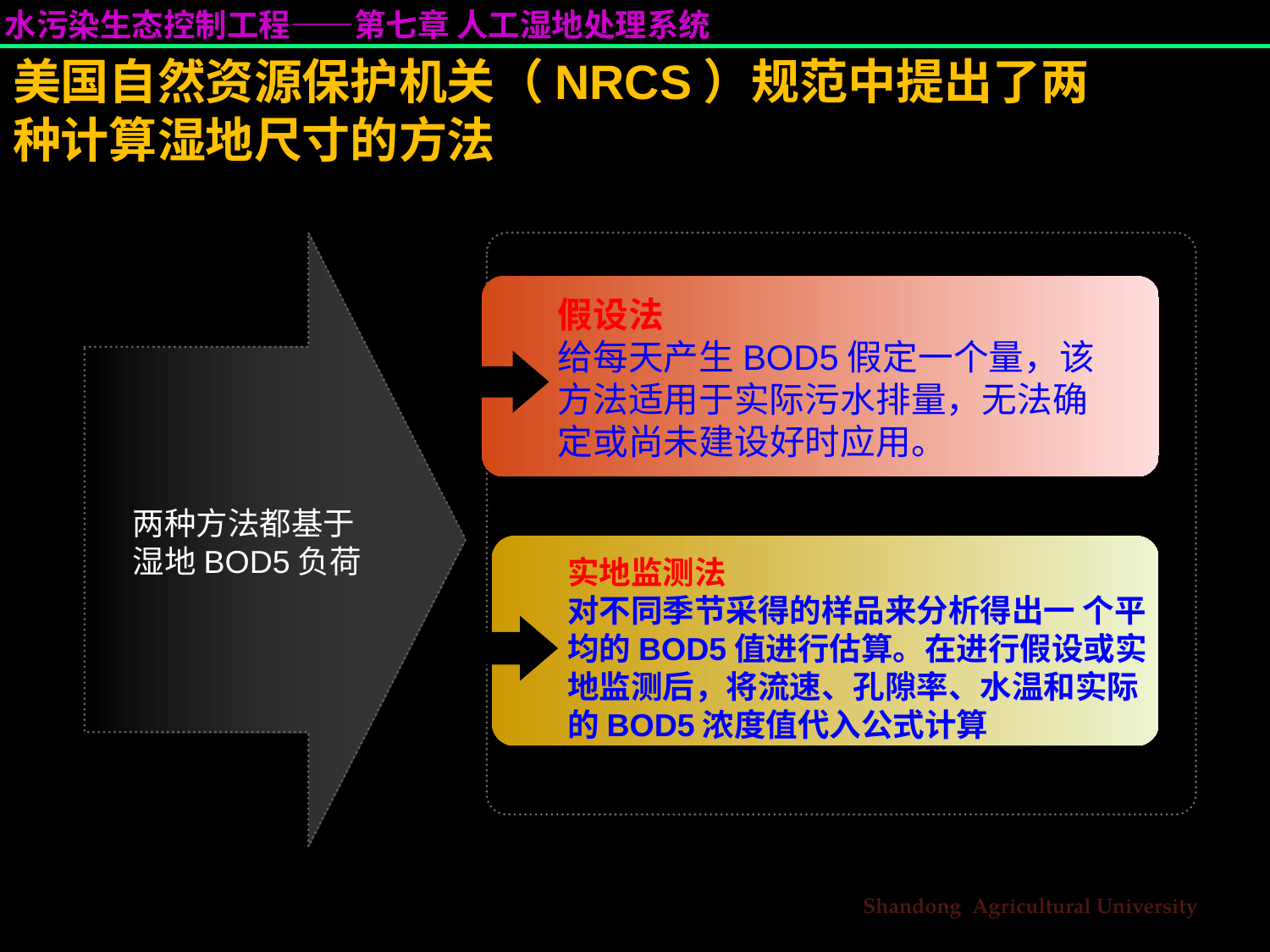

美国自然资源保护机关（NRCS）规范中提出了两种计算湿地尺寸的方法

假设法
给每天产生BOD5假定一个量，该方法适用于实际污水排量，无法确定或尚未建设好时应用。

两种方法都基于
湿地BOD5负荷

实地监测法
对不同季节采得的样品来分析得出一 个平均的BOD5值进行估算。在进行假设或实地监测后，将流速、孔隙率、水温和实际的BOD5浓度值代入公式计算